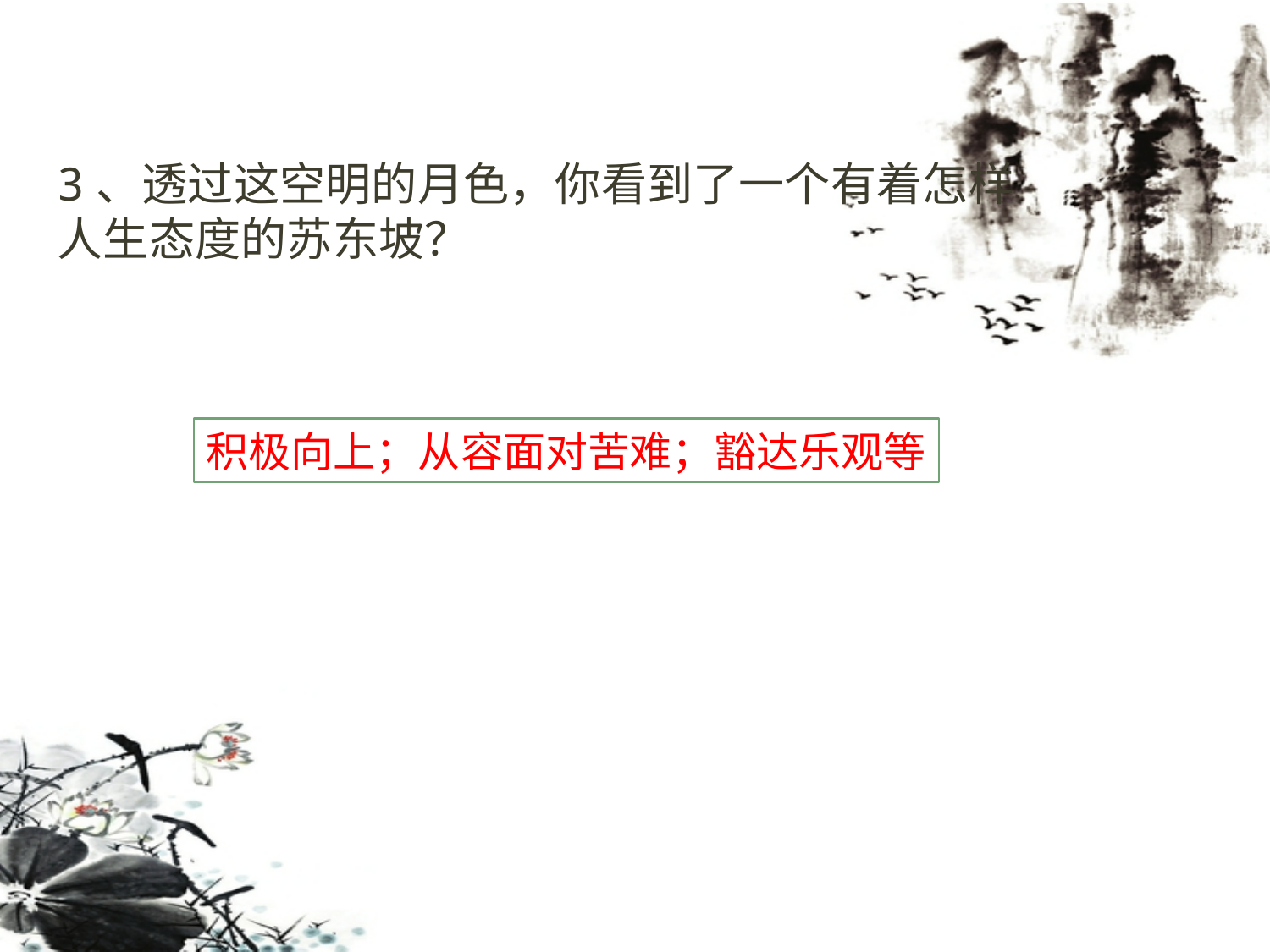

3、透过这空明的月色，你看到了一个有着怎样人生态度的苏东坡？

积极向上；从容面对苦难；豁达乐观等